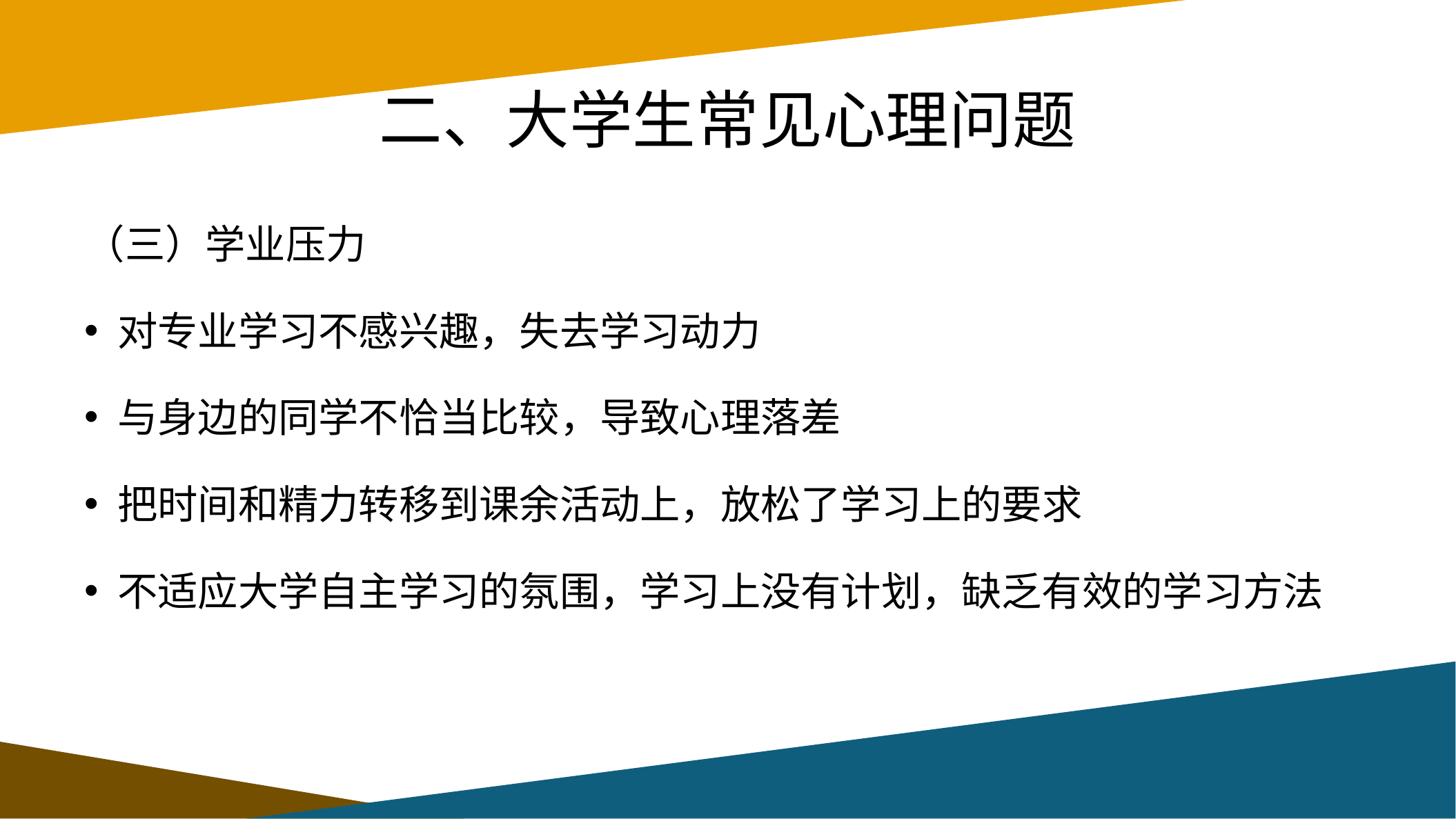

# 二、大学生常见心理问题
（三）学业压力
 对专业学习不感兴趣，失去学习动力
 与身边的同学不恰当比较，导致心理落差
 把时间和精力转移到课余活动上，放松了学习上的要求
 不适应大学自主学习的氛围，学习上没有计划，缺乏有效的学习方法